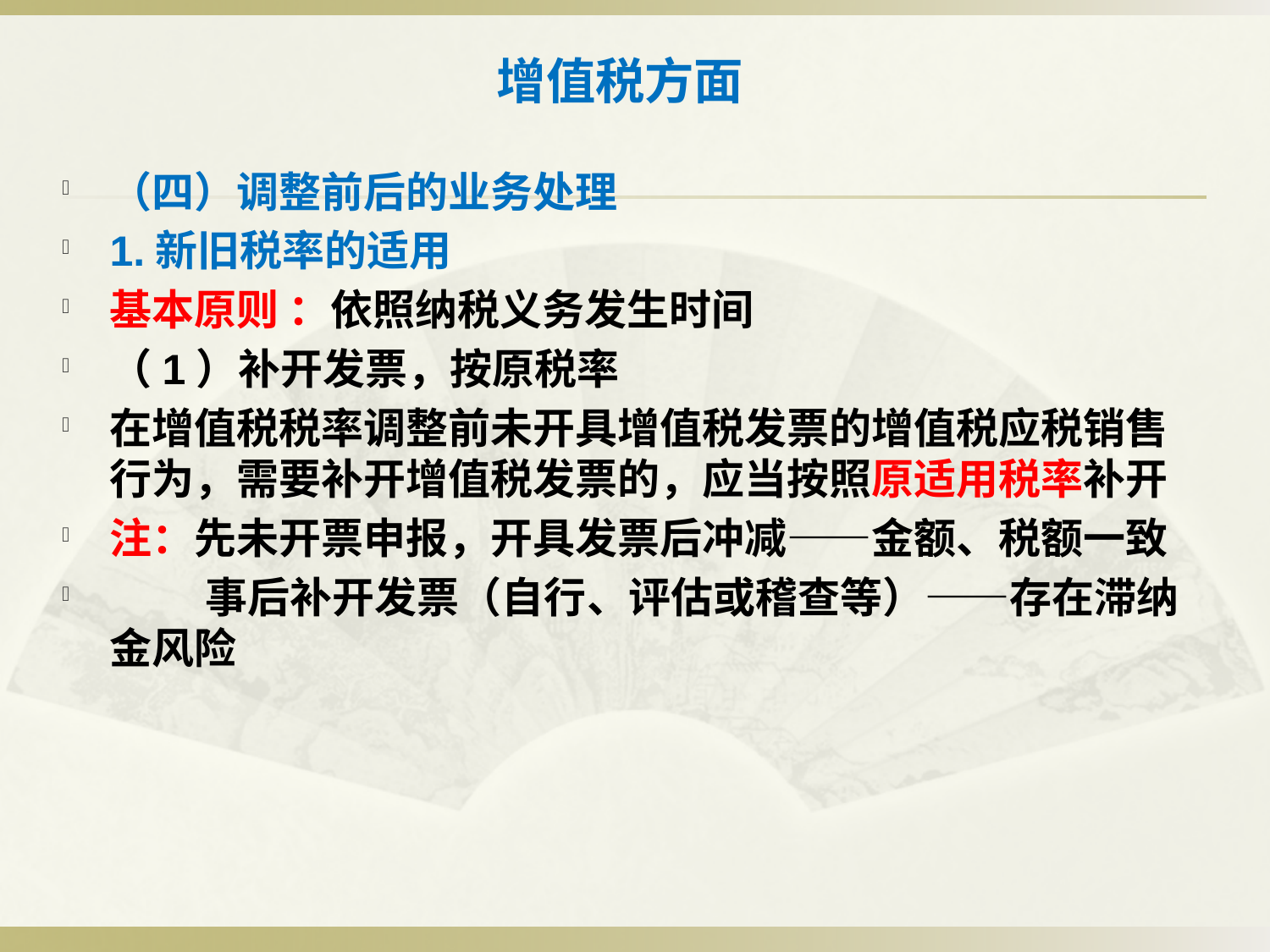

# 增值税方面
（四）调整前后的业务处理
1.新旧税率的适用
基本原则 ：依照纳税义务发生时间
（1）补开发票，按原税率
在增值税税率调整前未开具增值税发票的增值税应税销售行为，需要补开增值税发票的，应当按照原适用税率补开
注：先未开票申报，开具发票后冲减——金额、税额一致
         事后补开发票（自行、评估或稽查等）——存在滞纳金风险